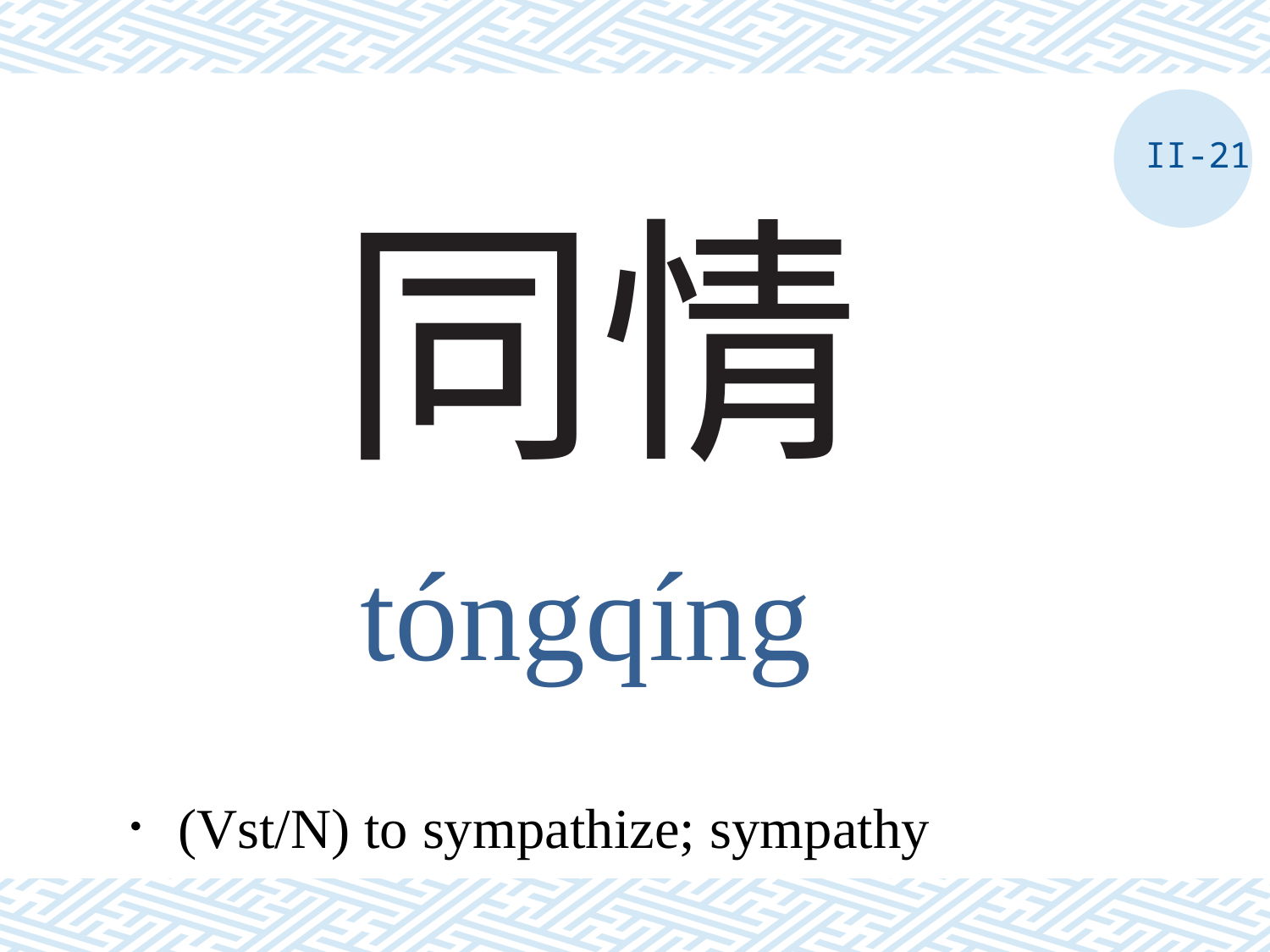

II-21

# 同情
tóngqíng
．(Vst/N) to sympathize; sympathy